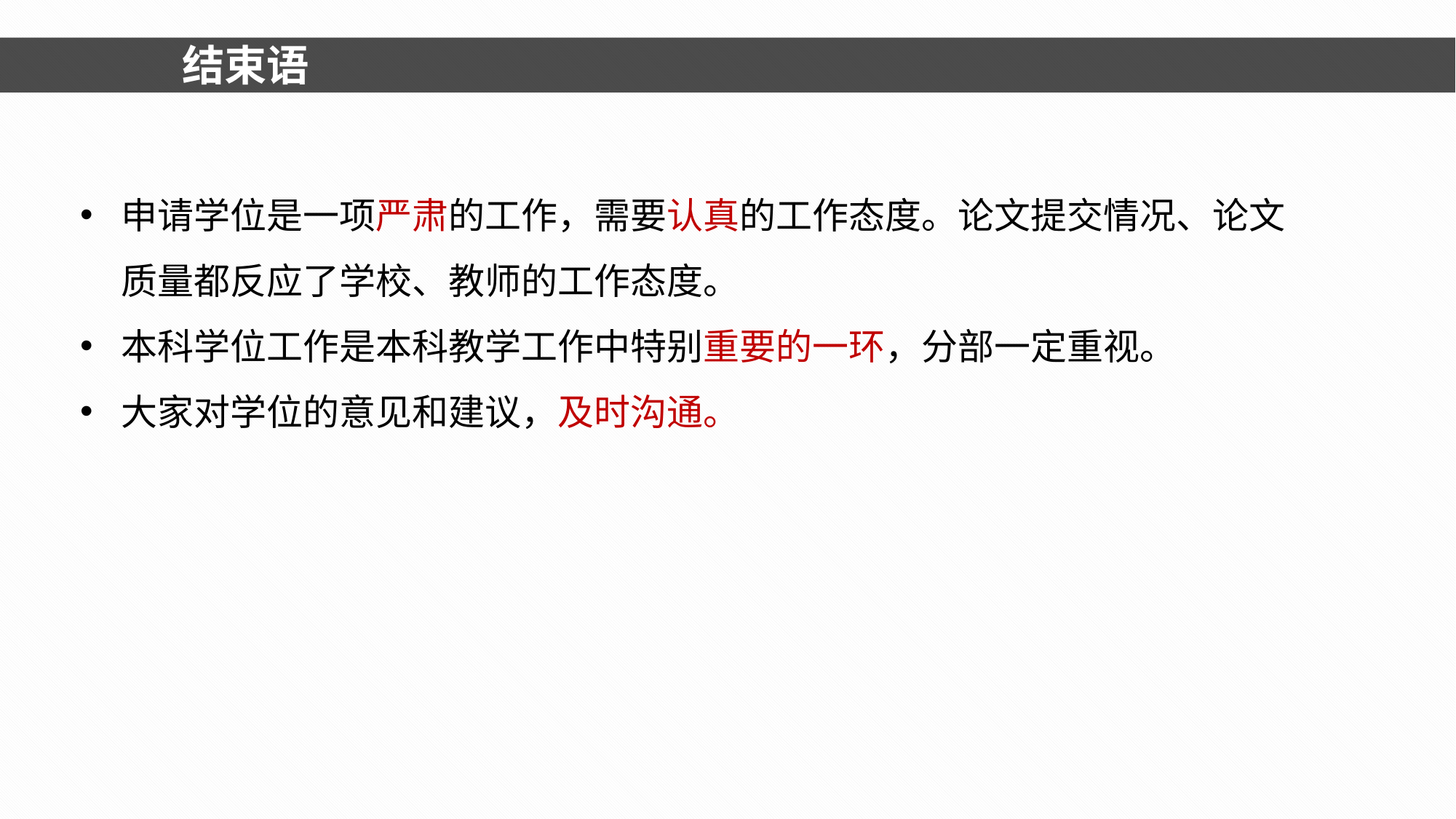

结束语

申请学位是一项严肃的工作，需要认真的工作态度。论文提交情况、论文质量都反应了学校、教师的工作态度。
本科学位工作是本科教学工作中特别重要的一环，分部一定重视。
大家对学位的意见和建议，及时沟通。